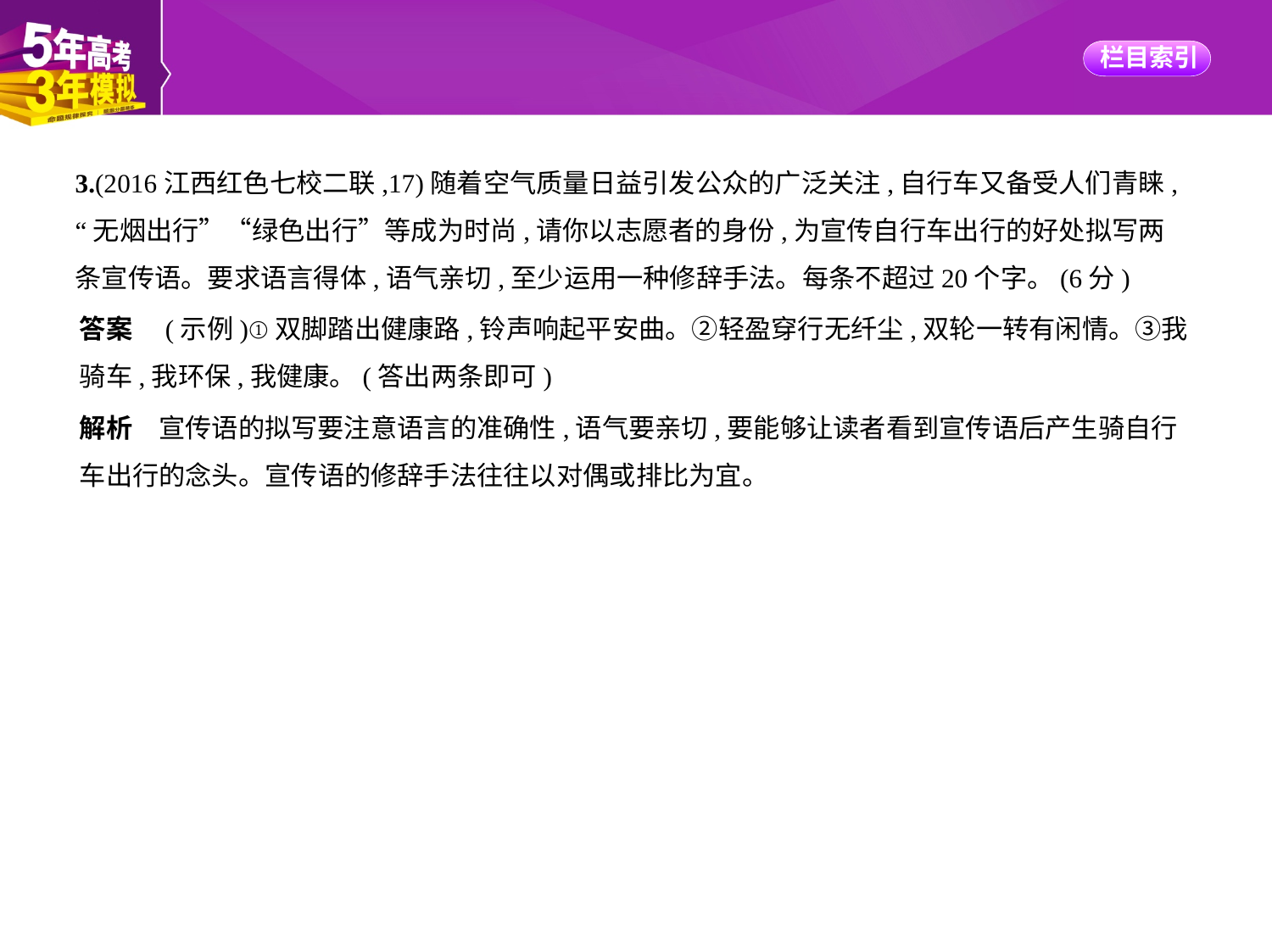

3.(2016江西红色七校二联,17)随着空气质量日益引发公众的广泛关注,自行车又备受人们青睐,
“无烟出行”“绿色出行”等成为时尚,请你以志愿者的身份,为宣传自行车出行的好处拟写两
条宣传语。要求语言得体,语气亲切,至少运用一种修辞手法。每条不超过20个字。(6分)
答案　(示例)①双脚踏出健康路,铃声响起平安曲。②轻盈穿行无纤尘,双轮一转有闲情。③我
骑车,我环保,我健康。(答出两条即可)
解析　宣传语的拟写要注意语言的准确性,语气要亲切,要能够让读者看到宣传语后产生骑自行
车出行的念头。宣传语的修辞手法往往以对偶或排比为宜。